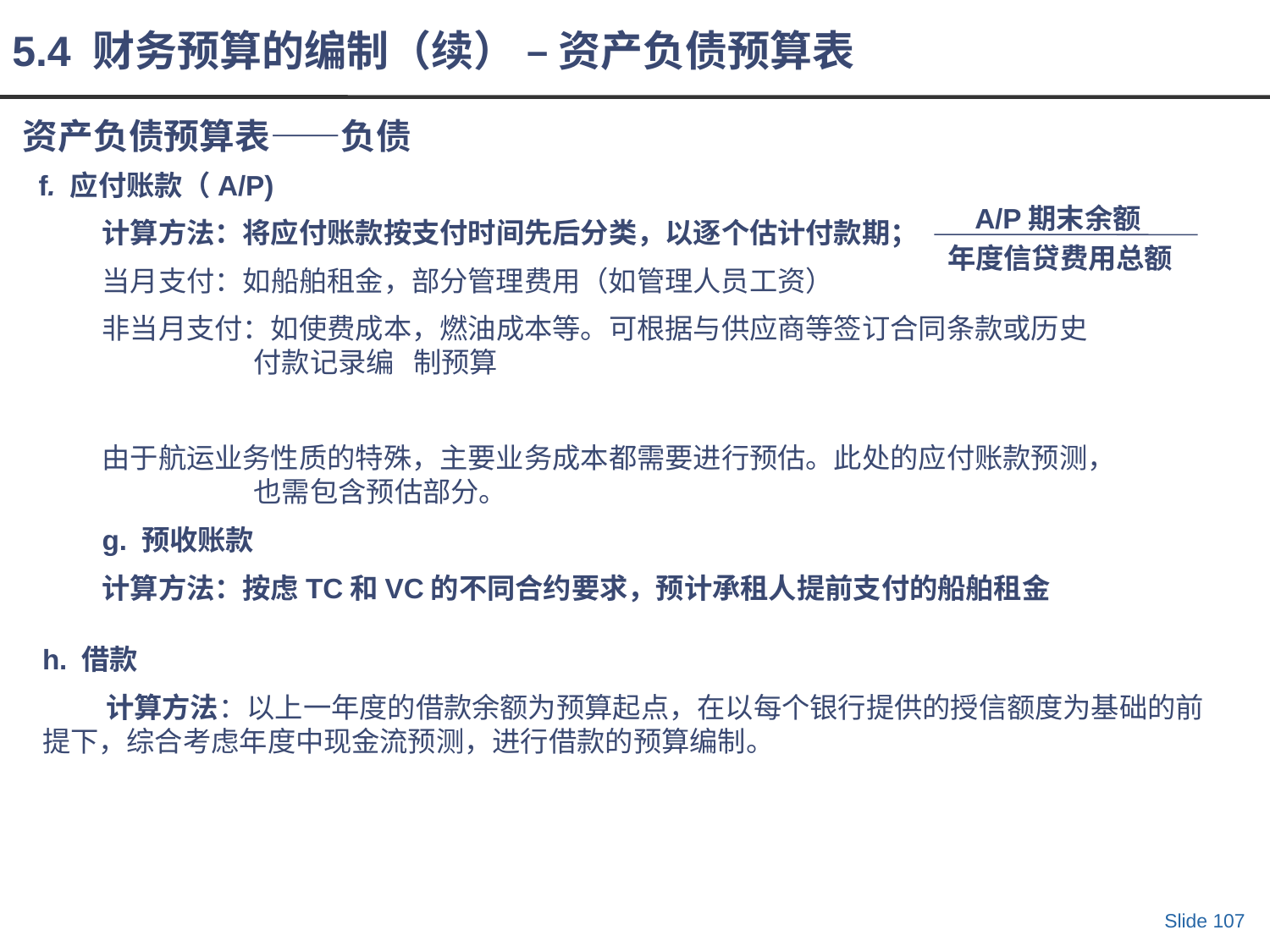

5.4 财务预算的编制（续） – 资产负债预算表

# 资产负债预算表——负债
f. 应付账款（A/P)
计算方法：将应付账款按支付时间先后分类，以逐个估计付款期；
当月支付：如船舶租金，部分管理费用（如管理人员工资）
非当月支付：如使费成本，燃油成本等。可根据与供应商等签订合同条款或历史付款记录编   制预算

由于航运业务性质的特殊，主要业务成本都需要进行预估。此处的应付账款预测，也需包含预估部分。
g. 预收账款
计算方法：按虑TC和VC的不同合约要求，预计承租人提前支付的船舶租金

A/P期末余额

年度信贷费用总额
h. 借款
         计算方法：以上一年度的借款余额为预算起点，在以每个银行提供的授信额度为基础的前提下，综合考虑年度中现金流预测，进行借款的预算编制。
Slide 107